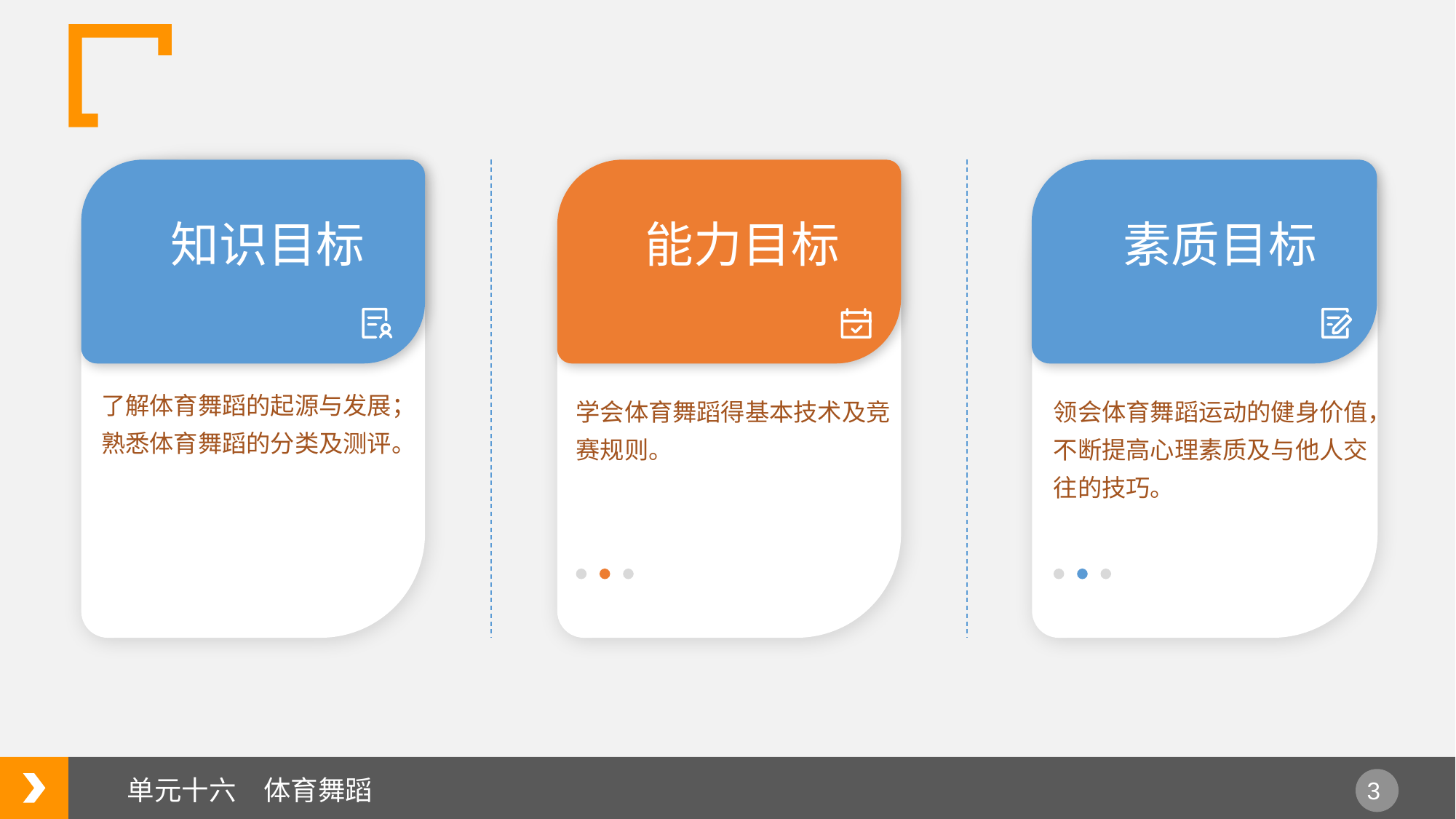

知识目标
能力目标
素质目标

了解体育舞蹈的起源与发展；熟悉体育舞蹈的分类及测评。
学会体育舞蹈得基本技术及竞赛规则。
领会体育舞蹈运动的健身价值，不断提高心理素质及与他人交往的技巧。

单元十六　体育舞蹈